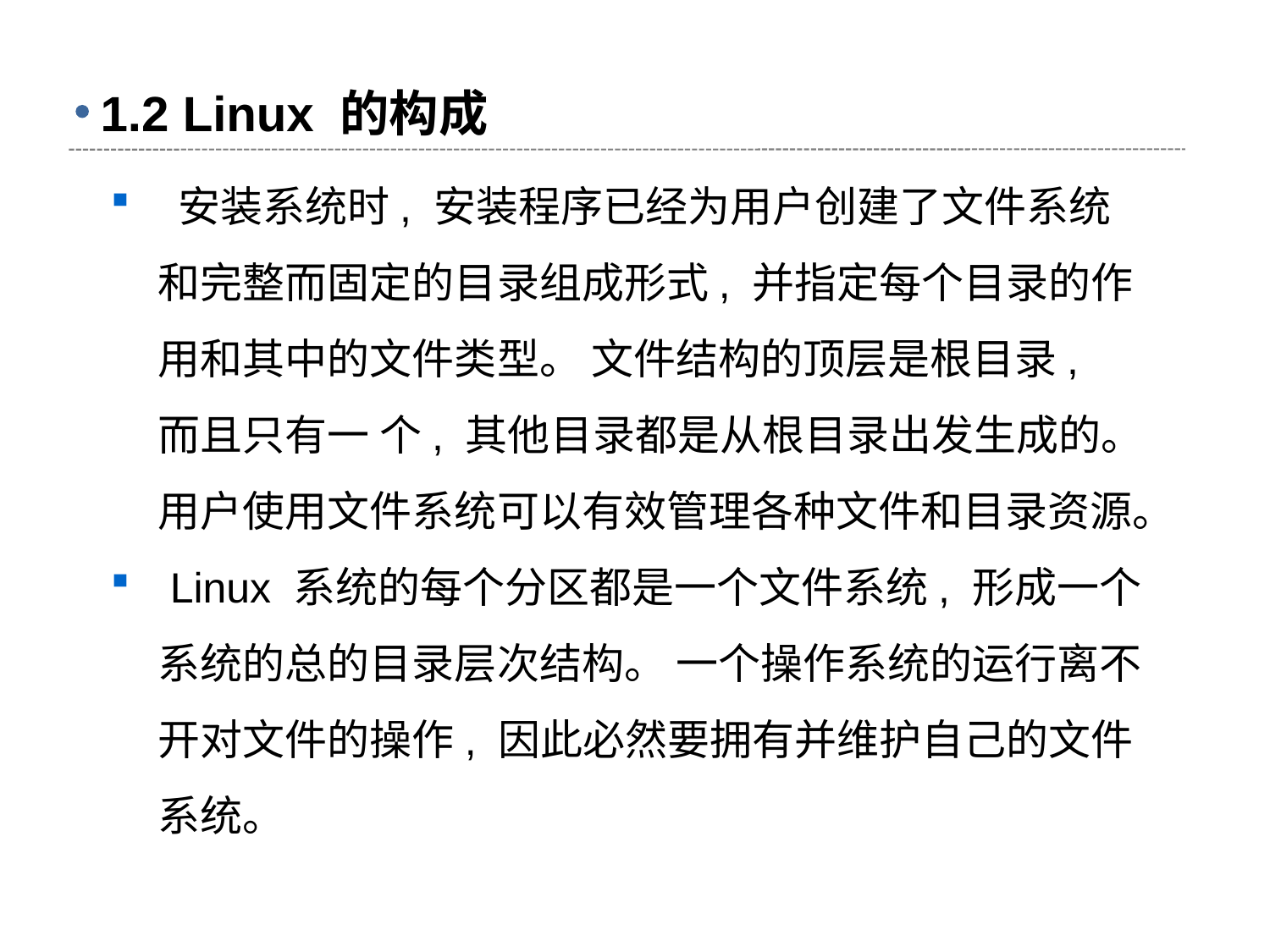

# 1.2 Linux 的构成
 安装系统时, 安装程序已经为用户创建了文件系统和完整而固定的目录组成形式, 并指定每个目录的作用和其中的文件类型。 文件结构的顶层是根目录, 而且只有一 个, 其他目录都是从根目录出发生成的。用户使用文件系统可以有效管理各种文件和目录资源。
 Linux 系统的每个分区都是一个文件系统, 形成一个系统的总的目录层次结构。 一个操作系统的运行离不开对文件的操作, 因此必然要拥有并维护自己的文件系统。